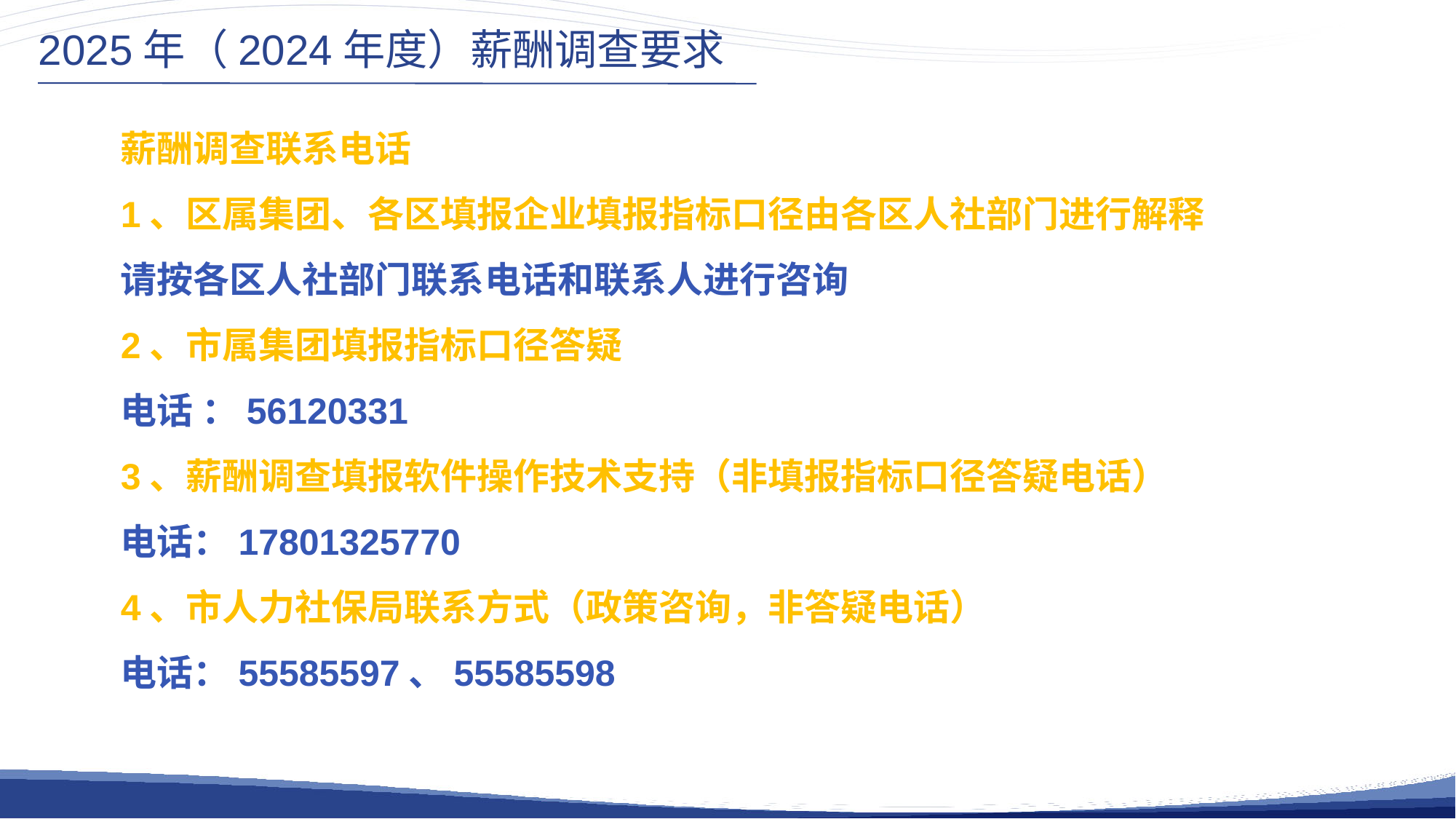

2025年（2024年度）薪酬调查要求
薪酬调查联系电话
1、区属集团、各区填报企业填报指标口径由各区人社部门进行解释
请按各区人社部门联系电话和联系人进行咨询
2、市属集团填报指标口径答疑
电话 ：56120331
3、薪酬调查填报软件操作技术支持（非填报指标口径答疑电话）
电话：17801325770
4、市人力社保局联系方式（政策咨询，非答疑电话）
电话：55585597、55585598